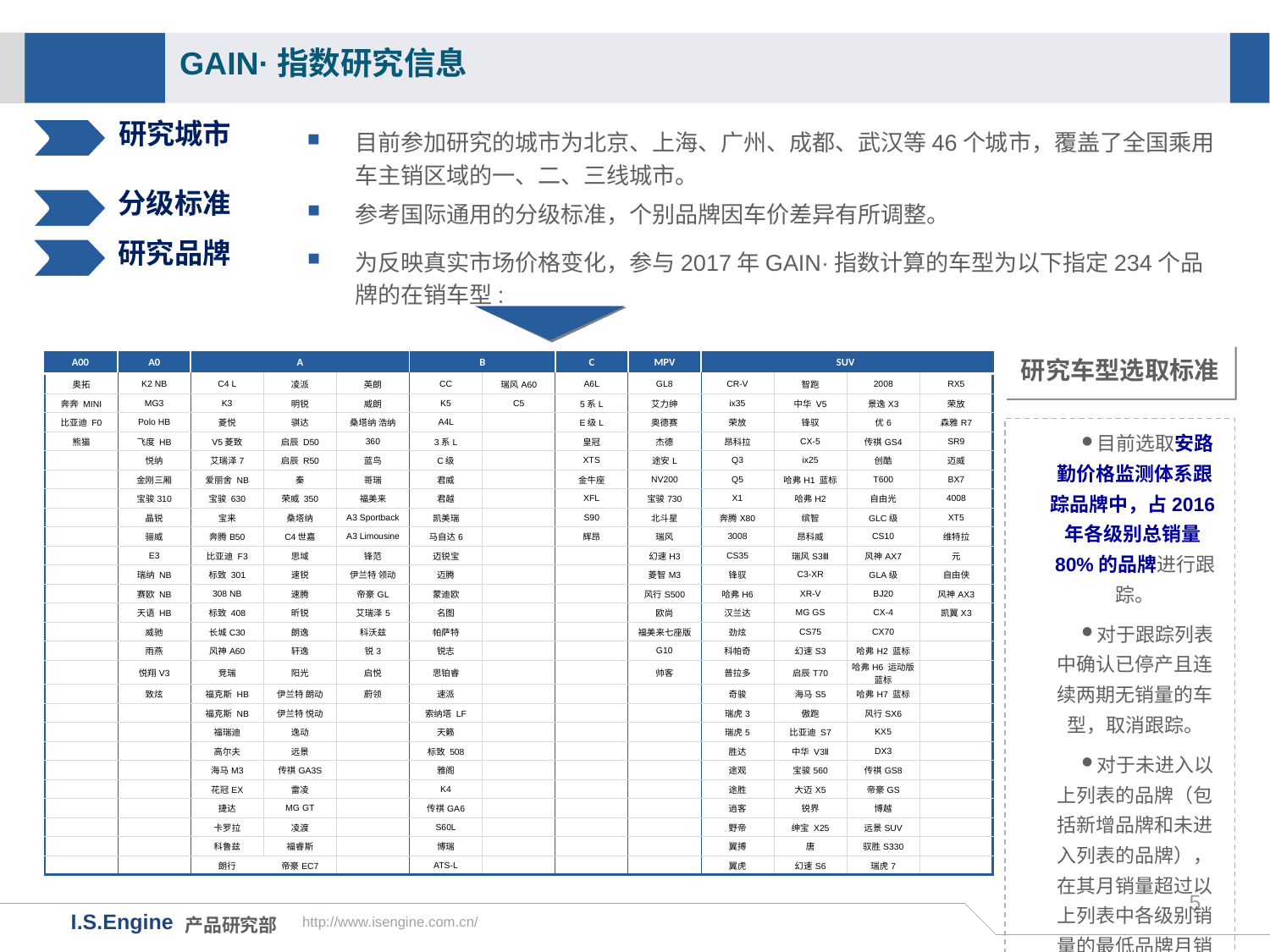

GAIN·指数研究信息

研究城市
目前参加研究的城市为北京、上海、广州、成都、武汉等46个城市，覆盖了全国乘用车主销区域的一、二、三线城市。

分级标准
参考国际通用的分级标准，个别品牌因车价差异有所调整。

研究品牌
为反映真实市场价格变化，参与2017年GAIN·指数计算的车型为以下指定234个品牌的在销车型:

研究车型选取标准
| A00 | A0 | A |  |  | B |  | C | MPV | SUV |  |  |  |
| --- | --- | --- | --- | --- | --- | --- | --- | --- | --- | --- | --- | --- |
| 奥拓 | K2 NB | C4 L | 凌派 | 英朗 | CC | 瑞风A60 | A6L | GL8 | CR-V | 智跑 | 2008 | RX5 |
| 奔奔 MINI | MG3 | K3 | 明锐 | 威朗 | K5 | C5 | 5系L | 艾力绅 | ix35 | 中华 V5 | 景逸X3 | 荣放 |
| 比亚迪 F0 | Polo HB | 菱悦 | 骐达 | 桑塔纳 浩纳 | A4L |  | E级L | 奥德赛 | 荣放 | 锋驭 | 优6 | 森雅R7 |
| 熊猫 | 飞度 HB | V5菱致 | 启辰 D50 | 360 | 3系L |  | 皇冠 | 杰德 | 昂科拉 | CX-5 | 传祺GS4 | SR9 |
|  | 悦纳 | 艾瑞泽7 | 启辰 R50 | 蓝鸟 | C级 |  | XTS | 途安L | Q3 | ix25 | 创酷 | 迈威 |
|  | 金刚三厢 | 爱丽舍 NB | 秦 | 哥瑞 | 君威 |  | 金牛座 | NV200 | Q5 | 哈弗H1 蓝标 | T600 | BX7 |
|  | 宝骏310 | 宝骏 630 | 荣威 350 | 福美来 | 君越 |  | XFL | 宝骏730 | X1 | 哈弗H2 | 自由光 | 4008 |
|  | 晶锐 | 宝来 | 桑塔纳 | A3 Sportback | 凯美瑞 |  | S90 | 北斗星 | 奔腾X80 | 缤智 | GLC级 | XT5 |
|  | 骊威 | 奔腾B50 | C4世嘉 | A3 Limousine | 马自达6 |  | 辉昂 | 瑞风 | 3008 | 昂科威 | CS10 | 维特拉 |
|  | E3 | 比亚迪 F3 | 思域 | 锋范 | 迈锐宝 |  |  | 幻速H3 | CS35 | 瑞风S3Ⅲ | 风神AX7 | 元 |
|  | 瑞纳 NB | 标致 301 | 速锐 | 伊兰特 领动 | 迈腾 |  |  | 菱智M3 | 锋驭 | C3-XR | GLA级 | 自由侠 |
|  | 赛欧 NB | 308 NB | 速腾 | 帝豪GL | 蒙迪欧 |  |  | 风行S500 | 哈弗H6 | XR-V | BJ20 | 风神AX3 |
|  | 天语 HB | 标致 408 | 昕锐 | 艾瑞泽5 | 名图 |  |  | 欧尚 | 汉兰达 | MG GS | CX-4 | 凯翼X3 |
|  | 威驰 | 长城C30 | 朗逸 | 科沃兹 | 帕萨特 |  |  | 福美来七座版 | 劲炫 | CS75 | CX70 |  |
|  | 雨燕 | 风神A60 | 轩逸 | 锐3 | 锐志 |  |  | G10 | 科帕奇 | 幻速S3 | 哈弗H2 蓝标 |  |
|  | 悦翔V3 | 竞瑞 | 阳光 | 启悦 | 思铂睿 |  |  | 帅客 | 普拉多 | 启辰T70 | 哈弗H6 运动版 蓝标 |  |
|  | 致炫 | 福克斯 HB | 伊兰特 朗动 | 蔚领 | 速派 |  |  |  | 奇骏 | 海马S5 | 哈弗H7 蓝标 |  |
|  |  | 福克斯 NB | 伊兰特 悦动 |  | 索纳塔 LF |  |  |  | 瑞虎3 | 傲跑 | 风行SX6 |  |
|  |  | 福瑞迪 | 逸动 |  | 天籁 |  |  |  | 瑞虎5 | 比亚迪 S7 | KX5 |  |
|  |  | 高尔夫 | 远景 |  | 标致 508 |  |  |  | 胜达 | 中华 V3Ⅱ | DX3 |  |
|  |  | 海马M3 | 传祺GA3S |  | 雅阁 |  |  |  | 途观 | 宝骏560 | 传祺GS8 |  |
|  |  | 花冠EX | 雷凌 |  | K4 |  |  |  | 途胜 | 大迈X5 | 帝豪GS |  |
|  |  | 捷达 | MG GT |  | 传祺GA6 |  |  |  | 逍客 | 锐界 | 博越 |  |
|  |  | 卡罗拉 | 凌渡 |  | S60L |  |  |  | 野帝 | 绅宝 X25 | 远景SUV |  |
|  |  | 科鲁兹 | 福睿斯 |  | 博瑞 |  |  |  | 翼搏 | 唐 | 驭胜S330 |  |
|  |  | 朗行 | 帝豪EC7 |  | ATS-L |  |  |  | 翼虎 | 幻速S6 | 瑞虎7 |  |
目前选取安路勤价格监测体系跟踪品牌中，占2016年各级别总销量80%的品牌进行跟踪。
对于跟踪列表中确认已停产且连续两期无销量的车型，取消跟踪。
对于未进入以上列表的品牌（包括新增品牌和未进入列表的品牌），在其月销量超过以上列表中各级别销量的最低品牌月销量时，进行跟踪。
5